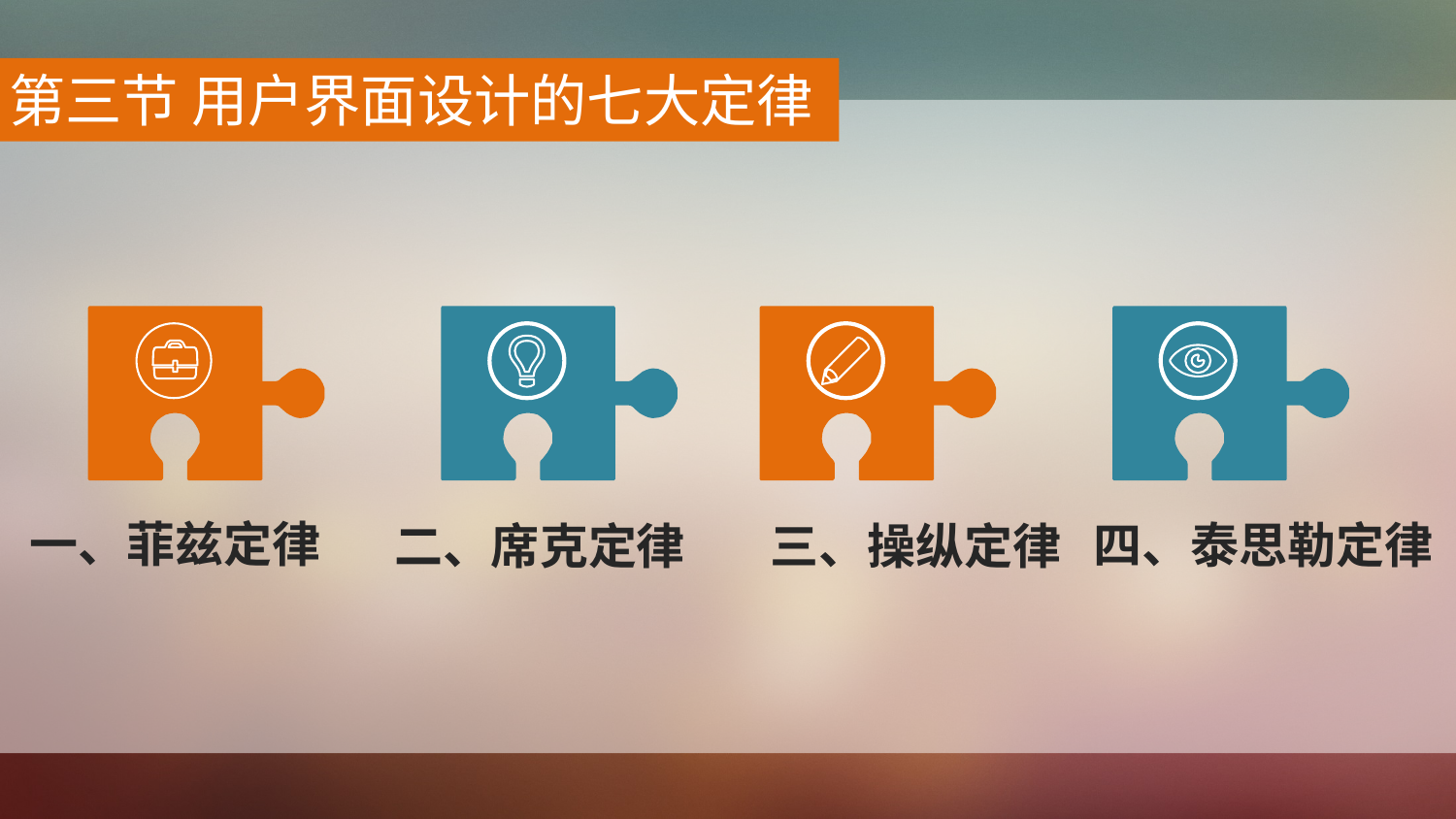

第三节 用户界面设计的七大定律

一、菲兹定律
四、泰思勒定律
二、席克定律
三、操纵定律